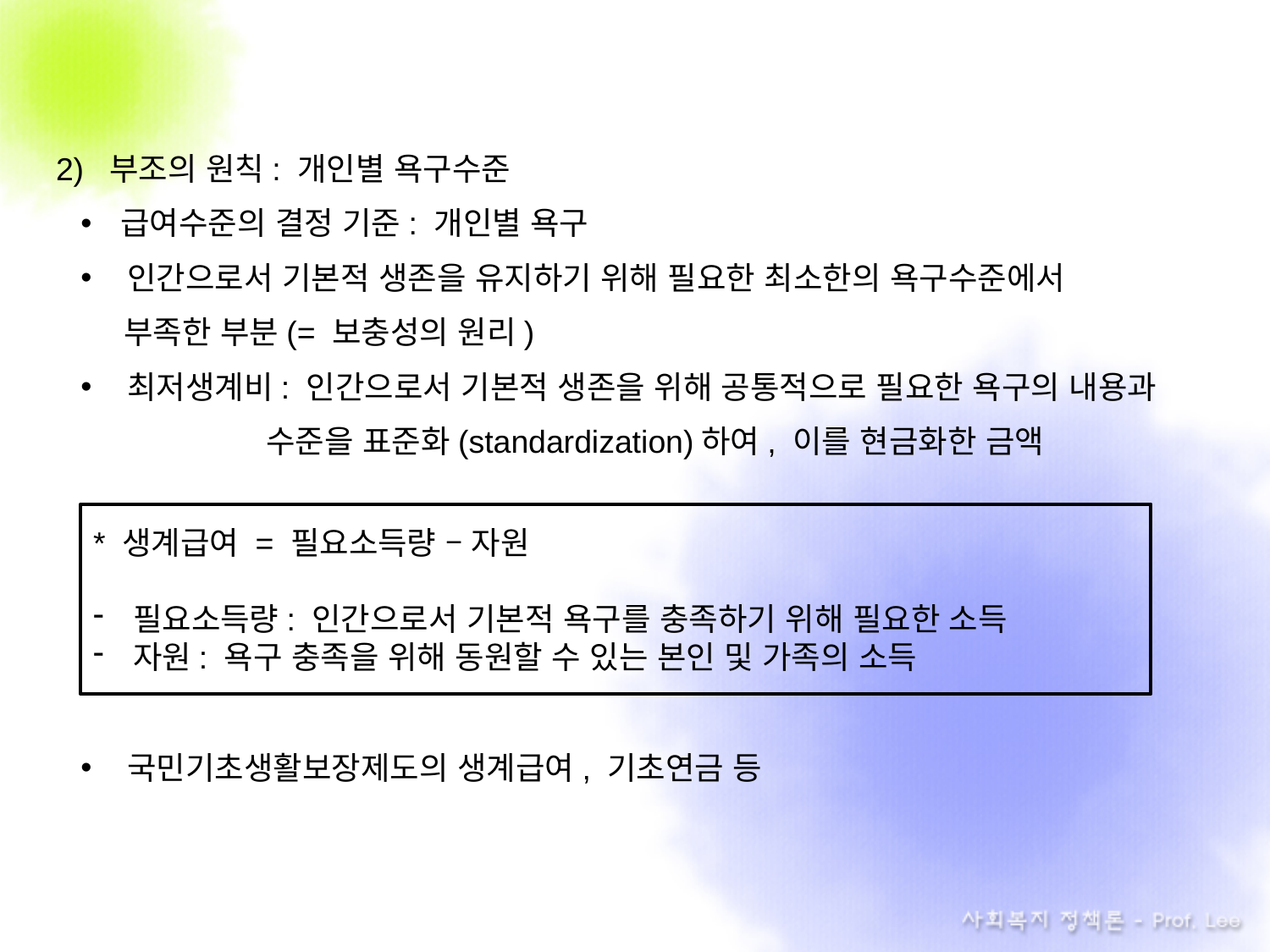

2)  부조의 원칙: 개인별 욕구수준
급여수준의 결정 기준: 개인별 욕구
인간으로서 기본적 생존을 유지하기 위해 필요한 최소한의 욕구수준에서
    부족한 부분(= 보충성의 원리)
최저생계비: 인간으로서 기본적 생존을 위해 공통적으로 필요한 욕구의 내용과
                    수준을 표준화(standardization)하여, 이를 현금화한 금액

국민기초생활보장제도의 생계급여, 기초연금 등
* 생계급여 = 필요소득량 – 자원

필요소득량: 인간으로서 기본적 욕구를 충족하기 위해 필요한 소득
자원: 욕구 충족을 위해 동원할 수 있는 본인 및 가족의 소득